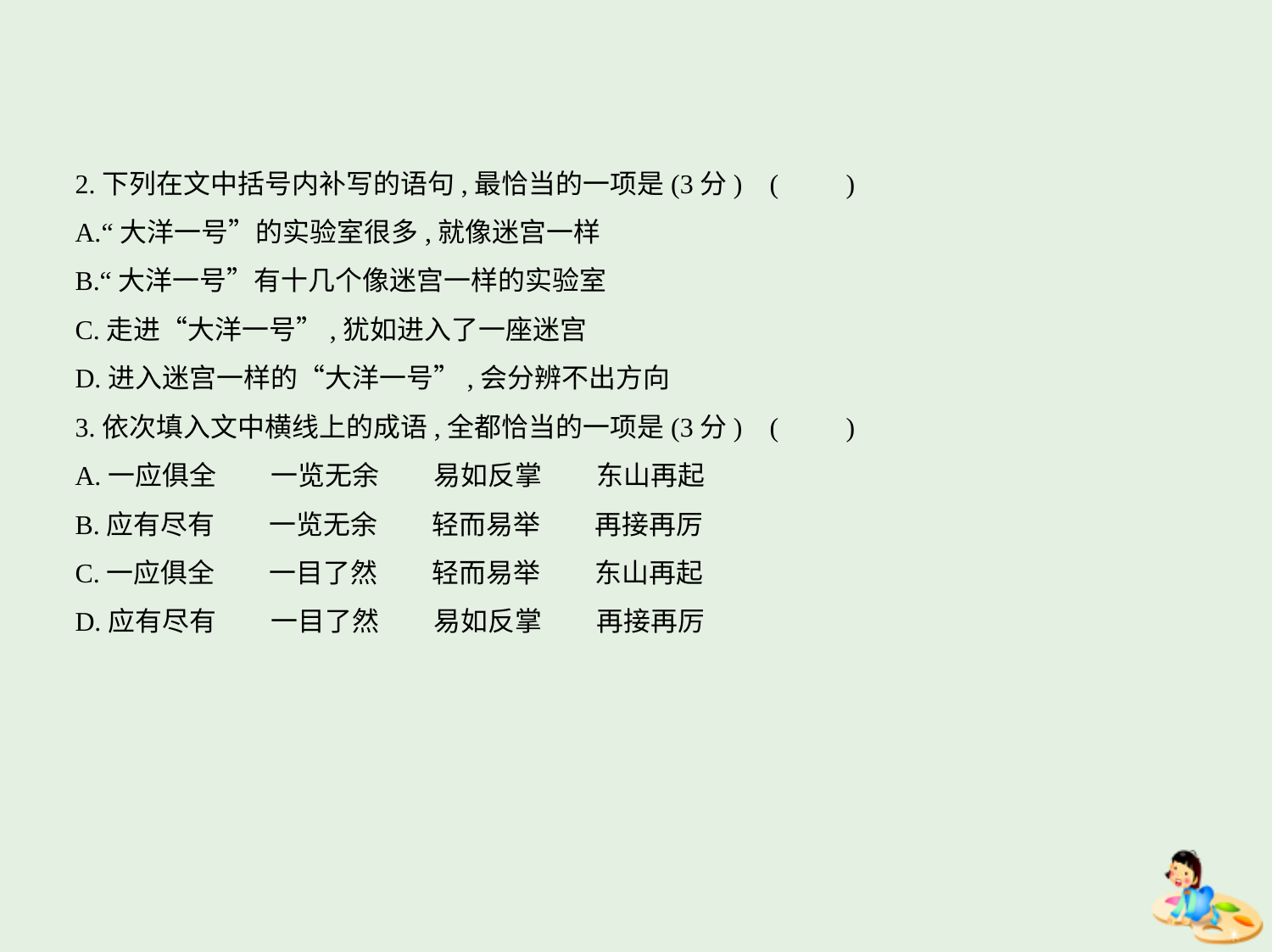

2.下列在文中括号内补写的语句,最恰当的一项是(3分) (　　)
A.“大洋一号”的实验室很多,就像迷宫一样
B.“大洋一号”有十几个像迷宫一样的实验室
C.走进“大洋一号”,犹如进入了一座迷宫
D.进入迷宫一样的“大洋一号”,会分辨不出方向
3.依次填入文中横线上的成语,全都恰当的一项是(3分) (　　)
A.一应俱全　　一览无余　　易如反掌　　东山再起
B.应有尽有　　一览无余　　轻而易举　　再接再厉
C.一应俱全　　一目了然　　轻而易举　　东山再起
D.应有尽有　　一目了然　　易如反掌　　再接再厉